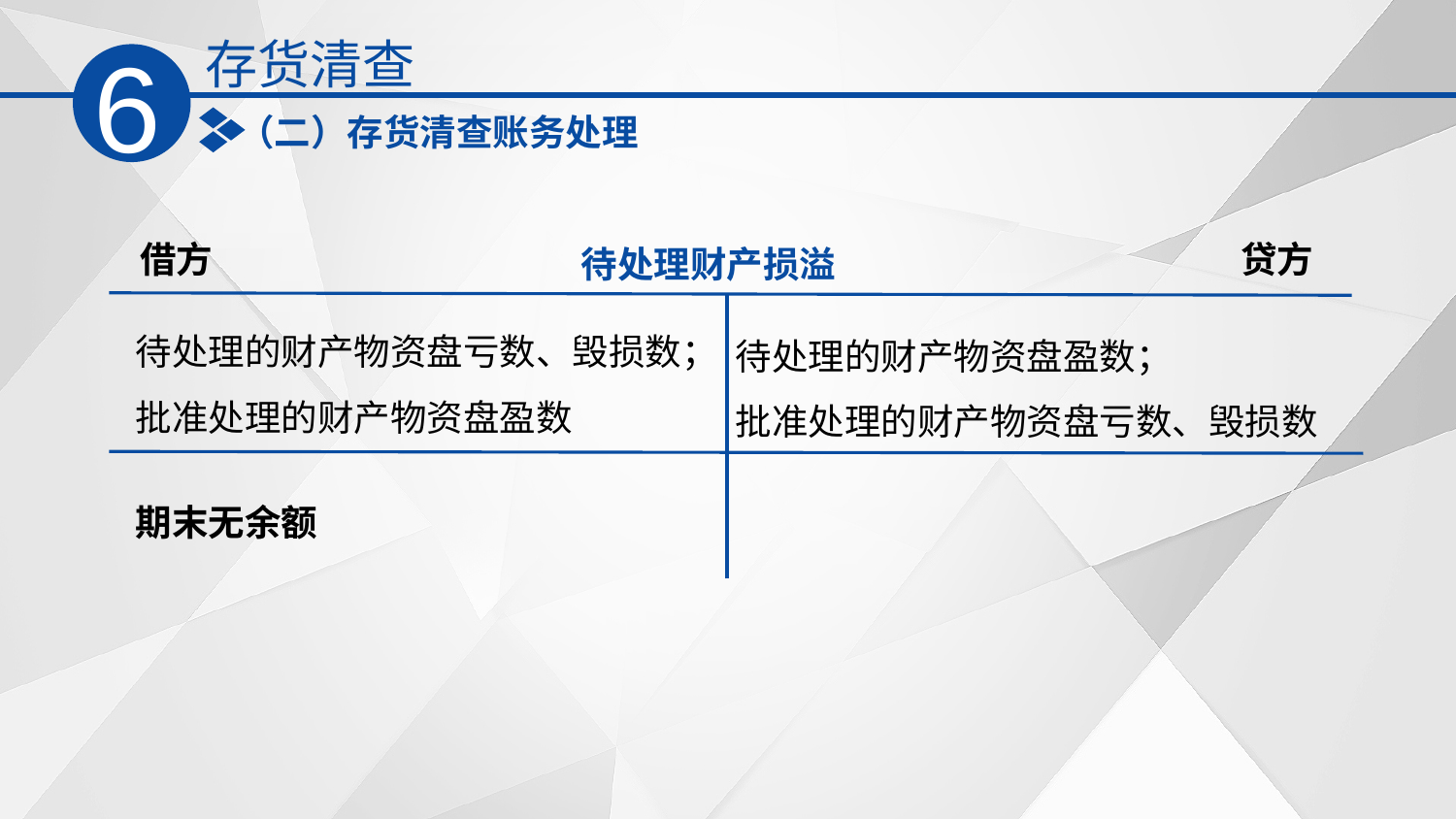

存货清查
6

（二）存货清查账务处理

借方
贷方
待处理财产损溢
待处理的财产物资盘亏数、毁损数；
批准处理的财产物资盘盈数
待处理的财产物资盘盈数；
批准处理的财产物资盘亏数、毁损数
期末无余额